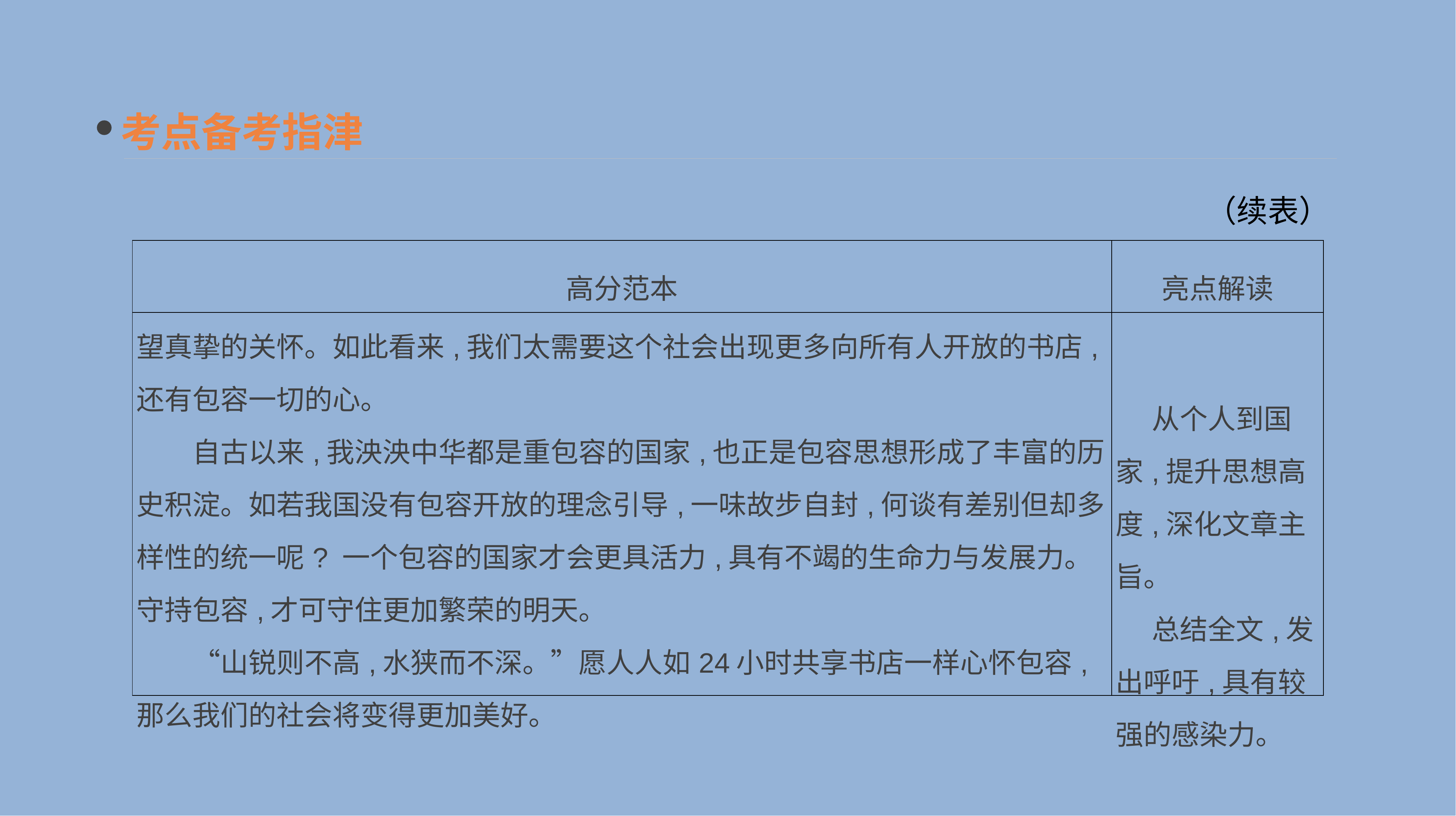

考点备考指津

（续表）
| 高分范本 | 亮点解读 |
| --- | --- |
| 望真挚的关怀。如此看来,我们太需要这个社会出现更多向所有人开放的书店,还有包容一切的心。 　　自古以来,我泱泱中华都是重包容的国家,也正是包容思想形成了丰富的历史积淀。如若我国没有包容开放的理念引导,一味故步自封,何谈有差别但却多样性的统一呢? 一个包容的国家才会更具活力,具有不竭的生命力与发展力。守持包容,才可守住更加繁荣的明天。 　　“山锐则不高,水狭而不深。”愿人人如24小时共享书店一样心怀包容,那么我们的社会将变得更加美好。 | 从个人到国家,提升思想高度,深化文章主旨。 　总结全文,发出呼吁,具有较强的感染力。 |